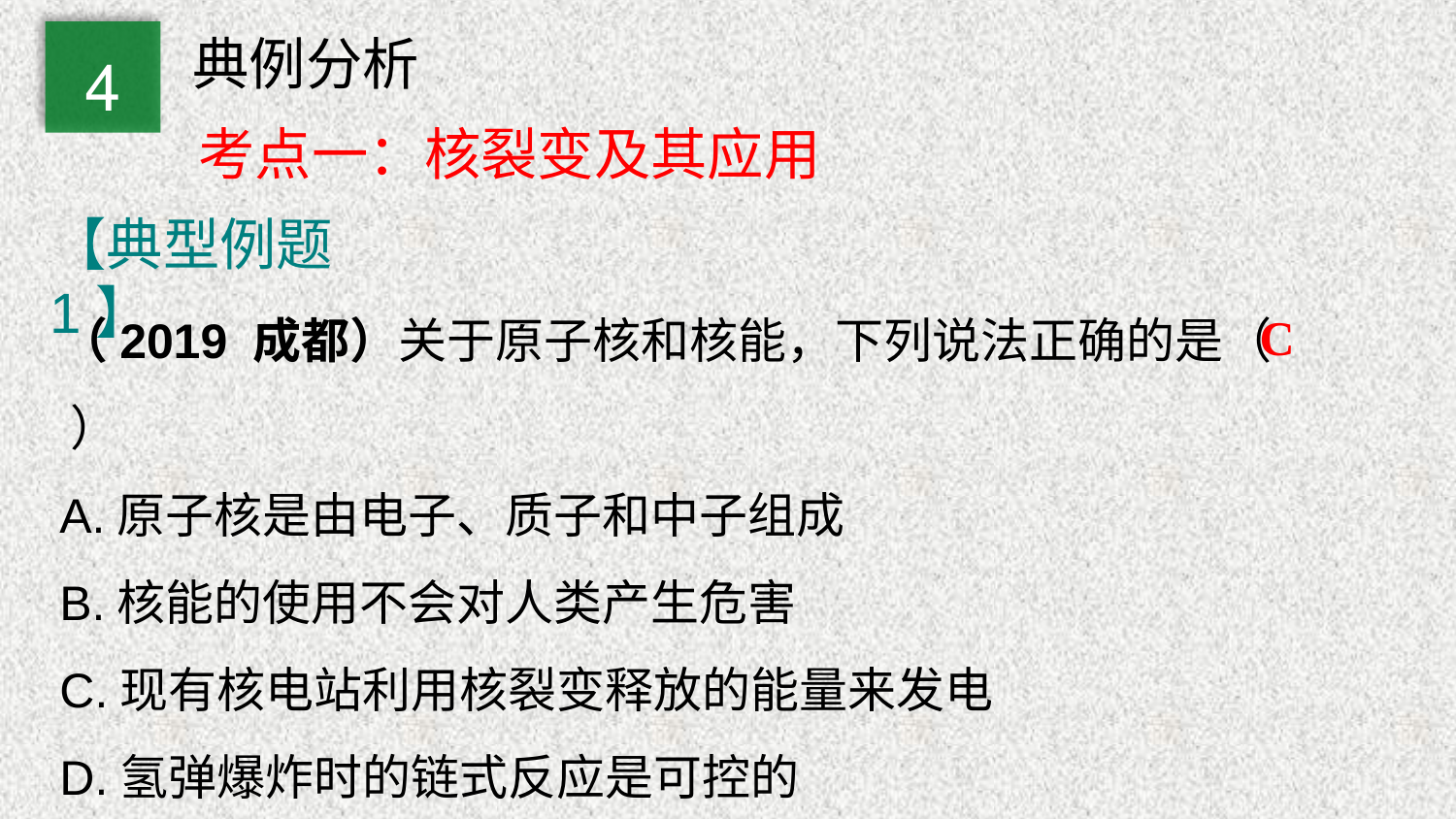

典例分析
4
考点一：核裂变及其应用
【典型例题1】
（2019 成都）关于原子核和核能，下列说法正确的是（   ）
A.原子核是由电子、质子和中子组成
B.核能的使用不会对人类产生危害
C.现有核电站利用核裂变释放的能量来发电
D.氢弹爆炸时的链式反应是可控的
C